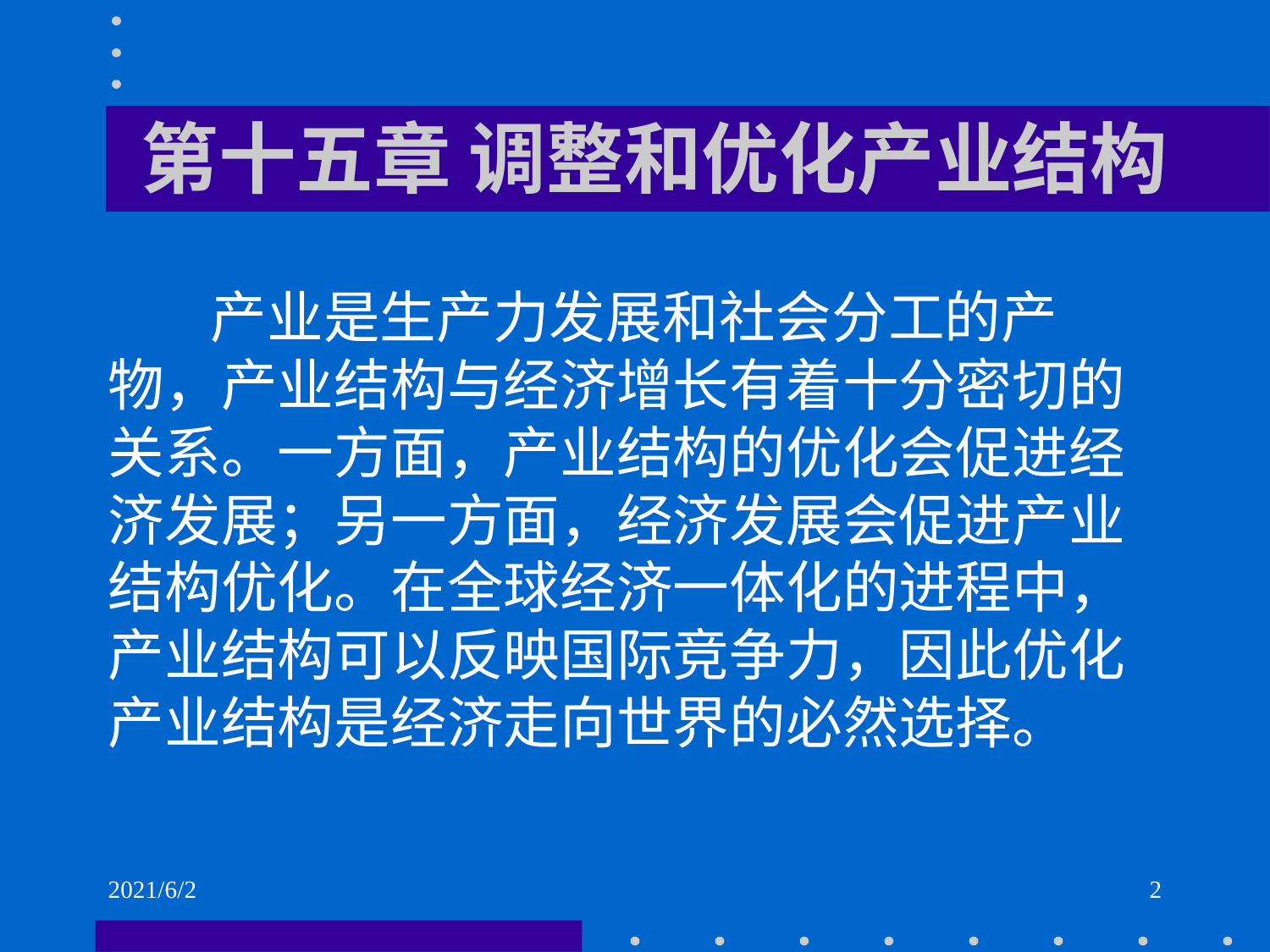

# 第十五章 调整和优化产业结构
       产业是生产力发展和社会分工的产物，产业结构与经济增长有着十分密切的关系。一方面，产业结构的优化会促进经济发展；另一方面，经济发展会促进产业结构优化。在全球经济一体化的进程中，产业结构可以反映国际竞争力，因此优化产业结构是经济走向世界的必然选择。
2021/6/2
2